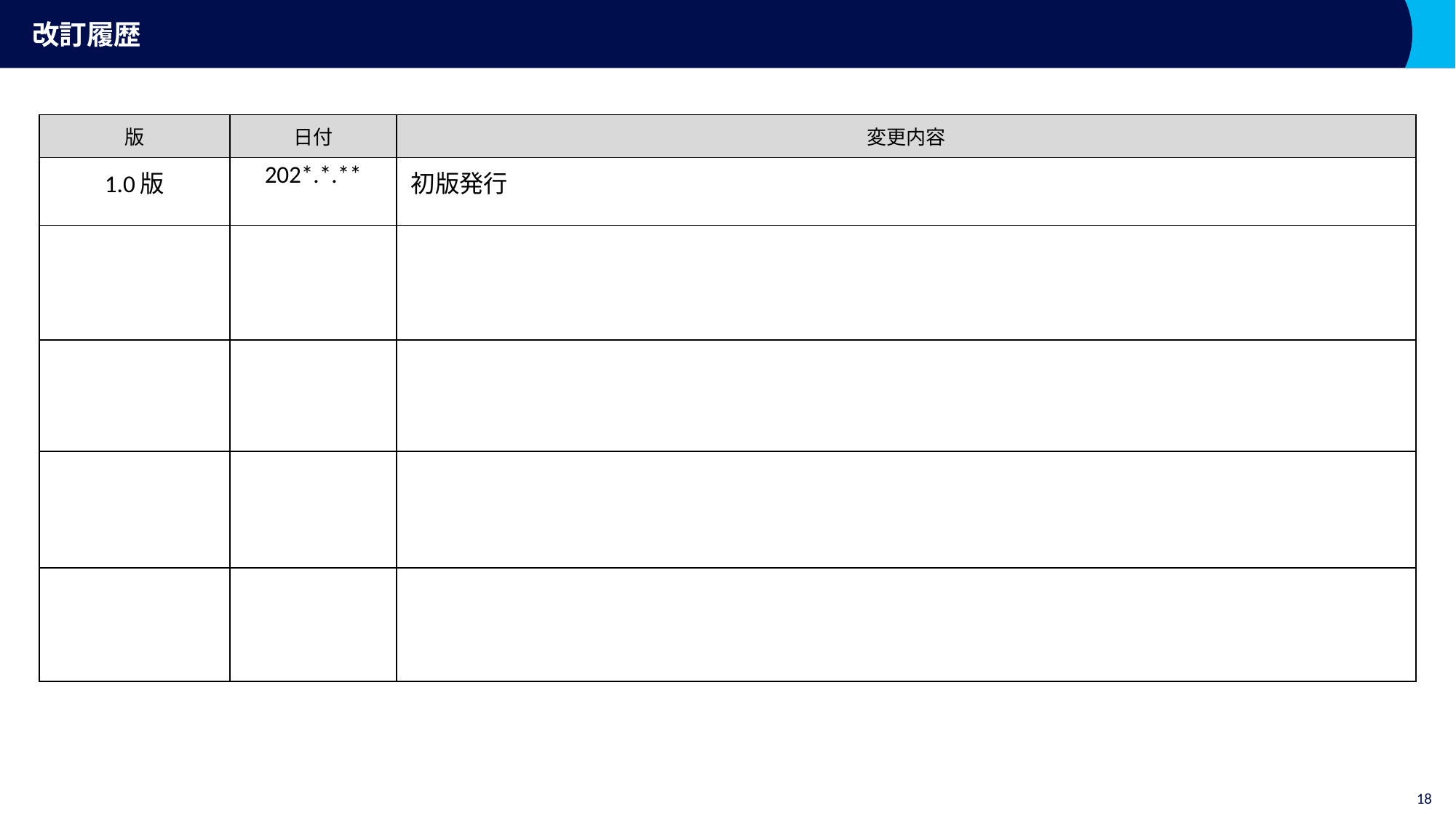

# 改訂履歴
| 版 | 日付 | 変更内容 |
| --- | --- | --- |
| 1.0版 | 202\*.\*.\*\* | 初版発行 |
|  |  |  |
|  |  |  |
|  |  |  |
|  |  |  |